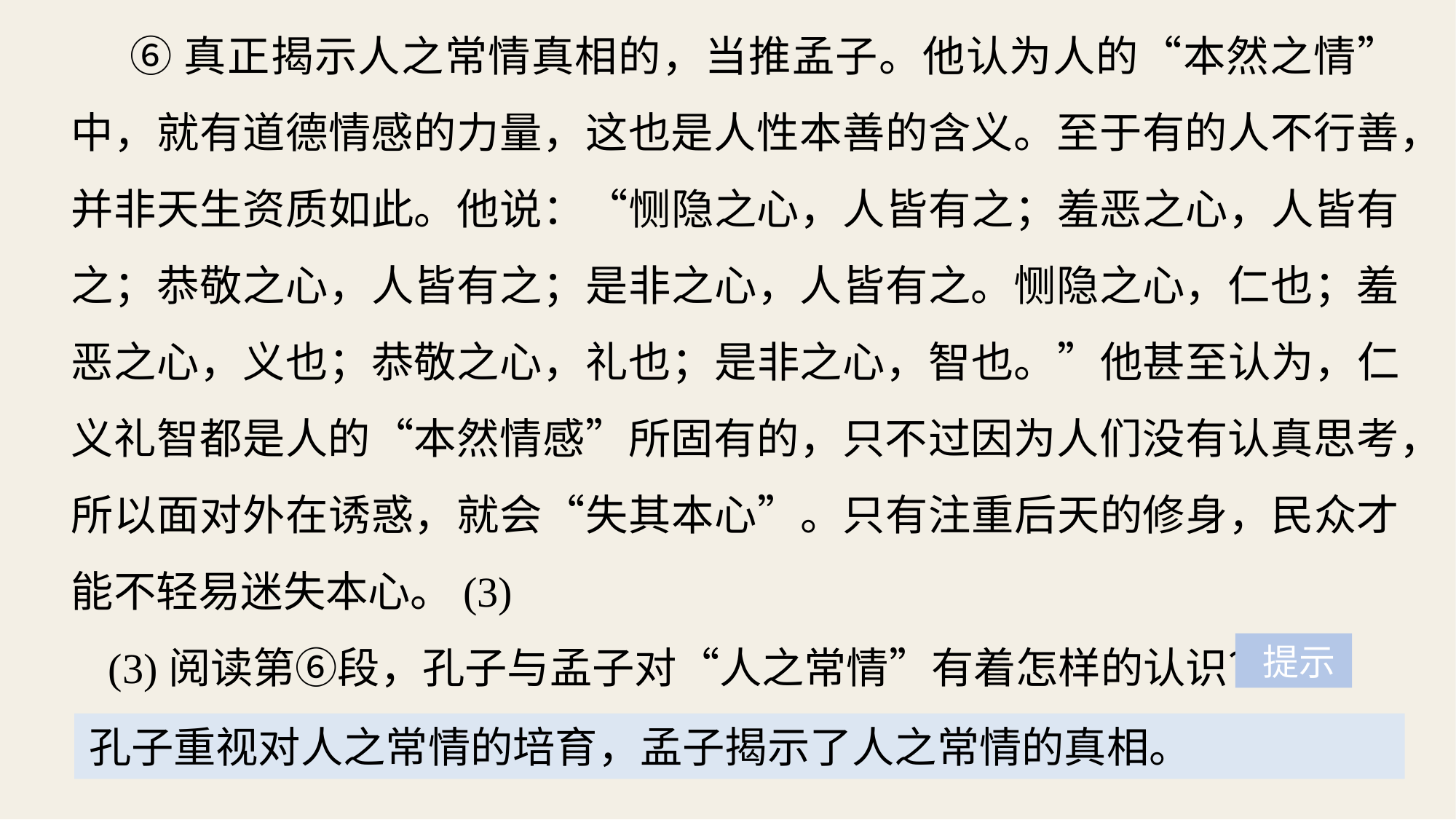

⑥真正揭示人之常情真相的，当推孟子。他认为人的“本然之情”中，就有道德情感的力量，这也是人性本善的含义。至于有的人不行善，并非天生资质如此。他说：“恻隐之心，人皆有之；羞恶之心，人皆有之；恭敬之心，人皆有之；是非之心，人皆有之。恻隐之心，仁也；羞恶之心，义也；恭敬之心，礼也；是非之心，智也。”他甚至认为，仁义礼智都是人的“本然情感”所固有的，只不过因为人们没有认真思考，所以面对外在诱惑，就会“失其本心”。只有注重后天的修身，民众才能不轻易迷失本心。(3)
(3)阅读第⑥段，孔子与孟子对“人之常情”有着怎样的认识？
 提示
孔子重视对人之常情的培育，孟子揭示了人之常情的真相。